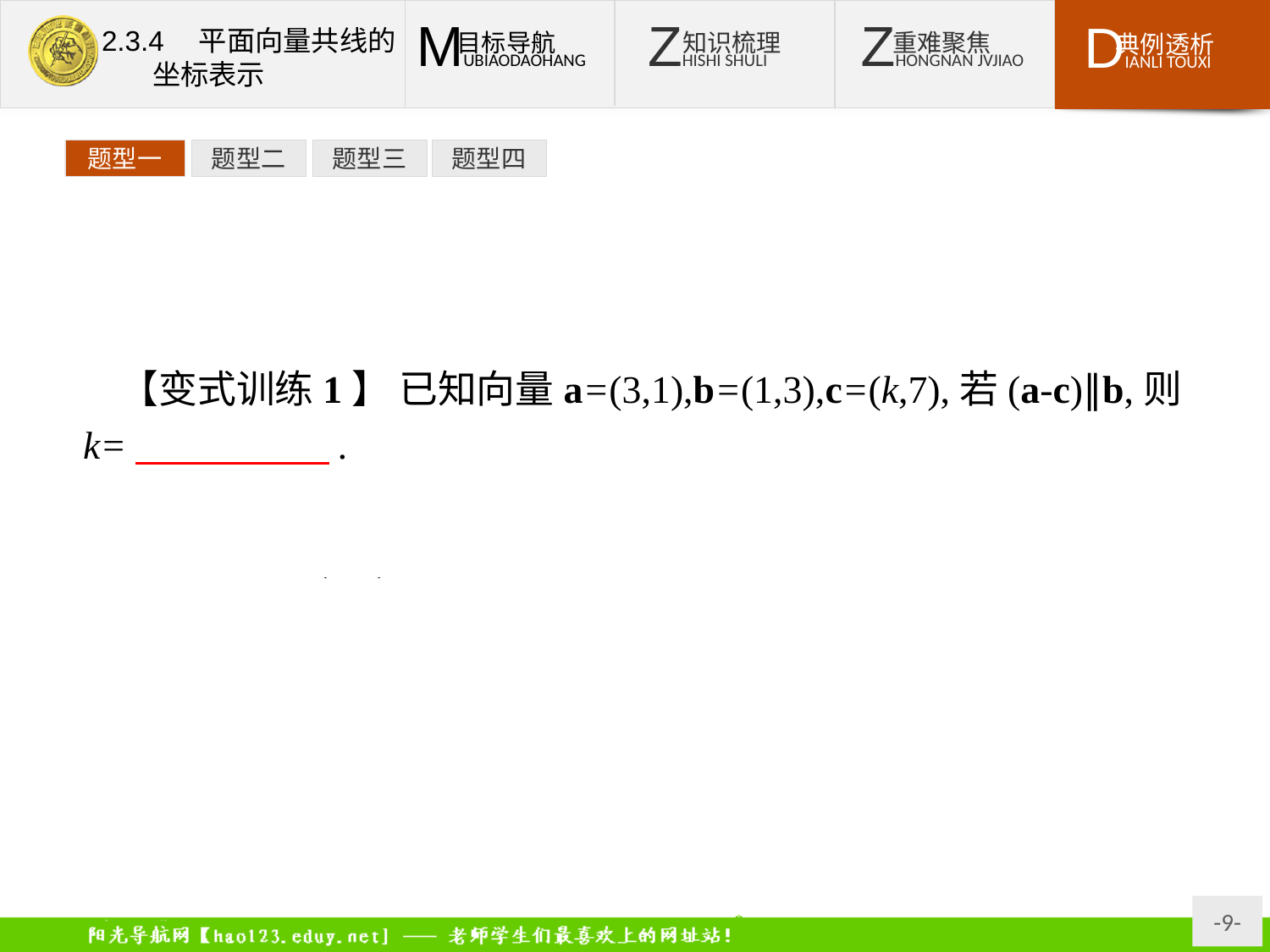

题型一
题型二
题型三
题型四
【变式训练1】 已知向量a=(3,1),b=(1,3),c=(k,7),若(a-c)∥b,则k=　　　　　.
解析:a-c=(3,1)-(k,7)=(3-k,-6).
∵(a-c)∥b,∴3(3-k)+6=0,∴k=5.
答案:5